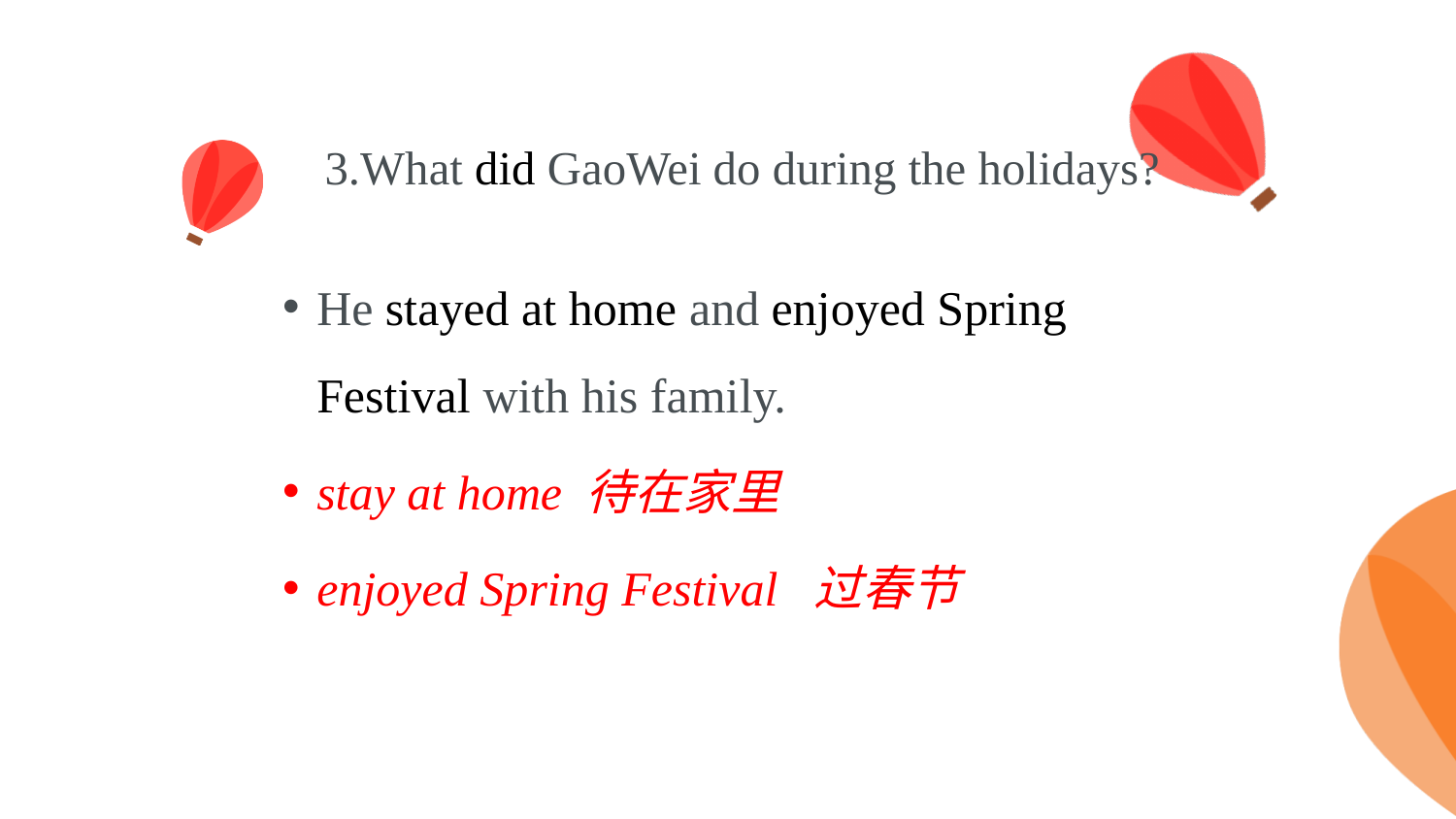

# 3.What did GaoWei do during the holidays?
He stayed at home and enjoyed Spring Festival with his family.
stay at home 待在家里
enjoyed Spring Festival  过春节